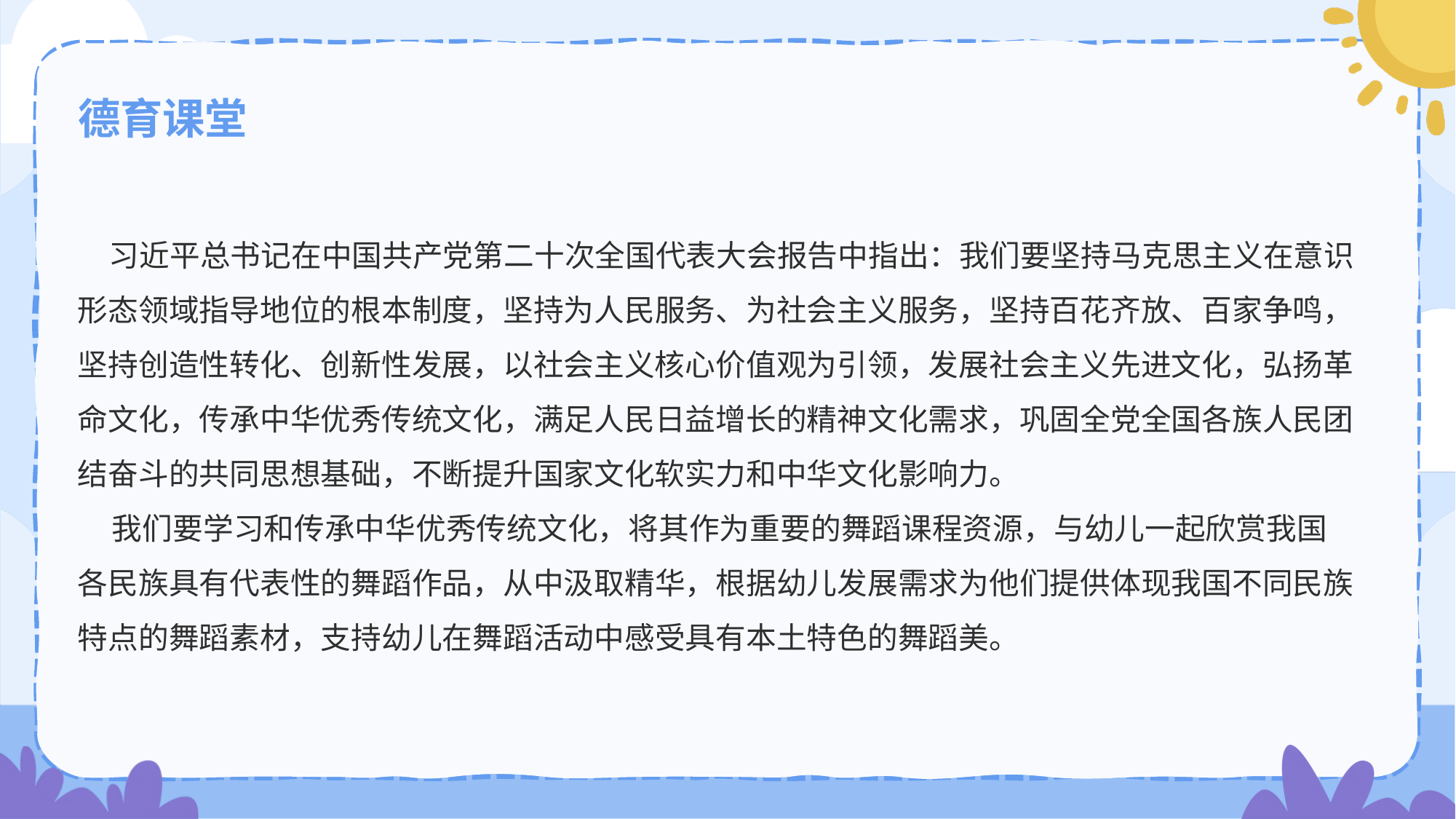

德育课堂
    习近平总书记在中国共产党第二十次全国代表大会报告中指出：我们要坚持马克思主义在意识形态领域指导地位的根本制度，坚持为人民服务、为社会主义服务，坚持百花齐放、百家争鸣，坚持创造性转化、创新性发展，以社会主义核心价值观为引领，发展社会主义先进文化，弘扬革命文化，传承中华优秀传统文化，满足人民日益增长的精神文化需求，巩固全党全国各族人民团结奋斗的共同思想基础，不断提升国家文化软实力和中华文化影响力。
    我们要学习和传承中华优秀传统文化，将其作为重要的舞蹈课程资源，与幼儿一起欣赏我国各民族具有代表性的舞蹈作品，从中汲取精华，根据幼儿发展需求为他们提供体现我国不同民族特点的舞蹈素材，支持幼儿在舞蹈活动中感受具有本土特色的舞蹈美。